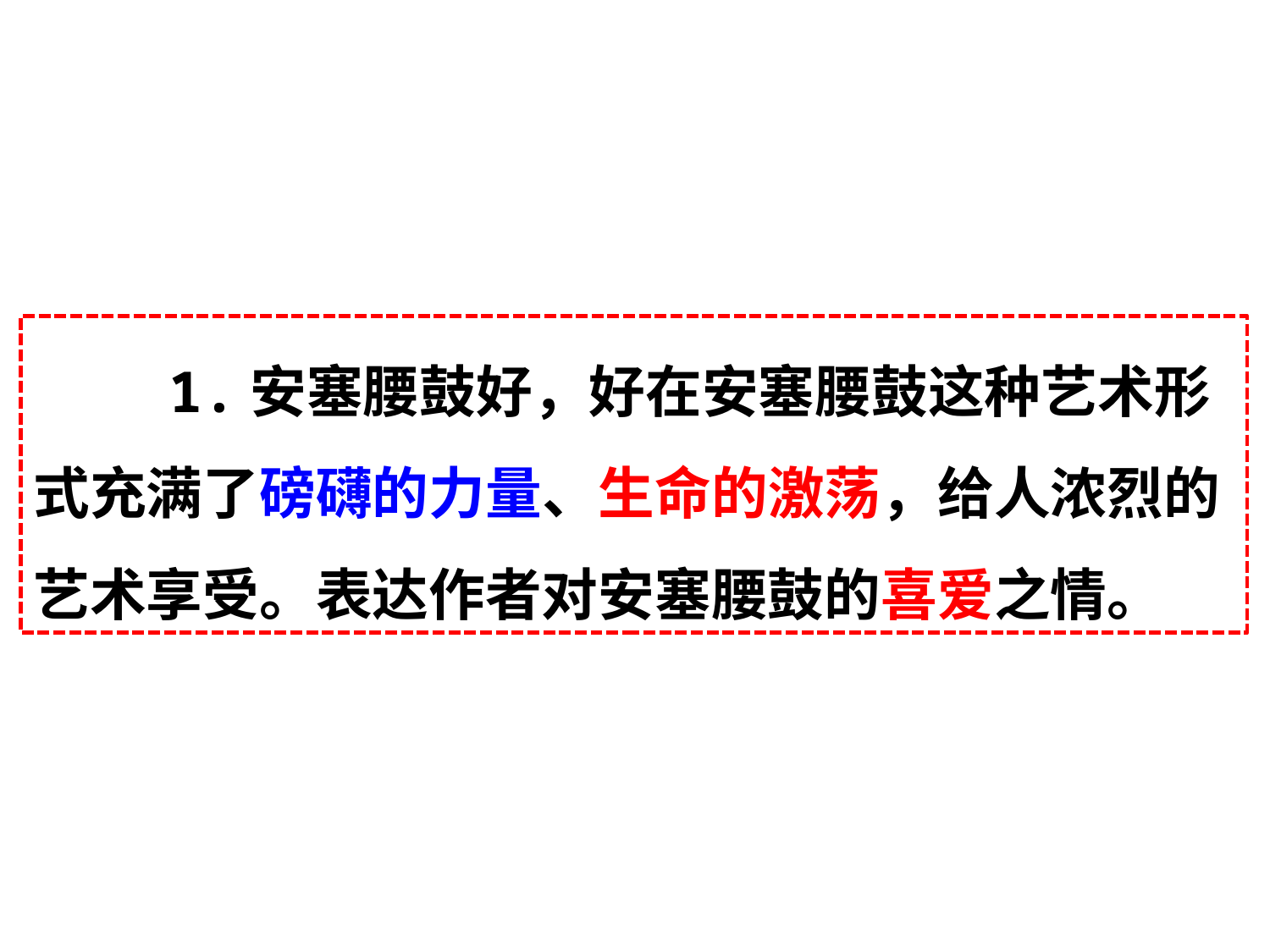

1.安塞腰鼓好，好在安塞腰鼓这种艺术形式充满了磅礴的力量、生命的激荡，给人浓烈的艺术享受。表达作者对安塞腰鼓的喜爱之情。